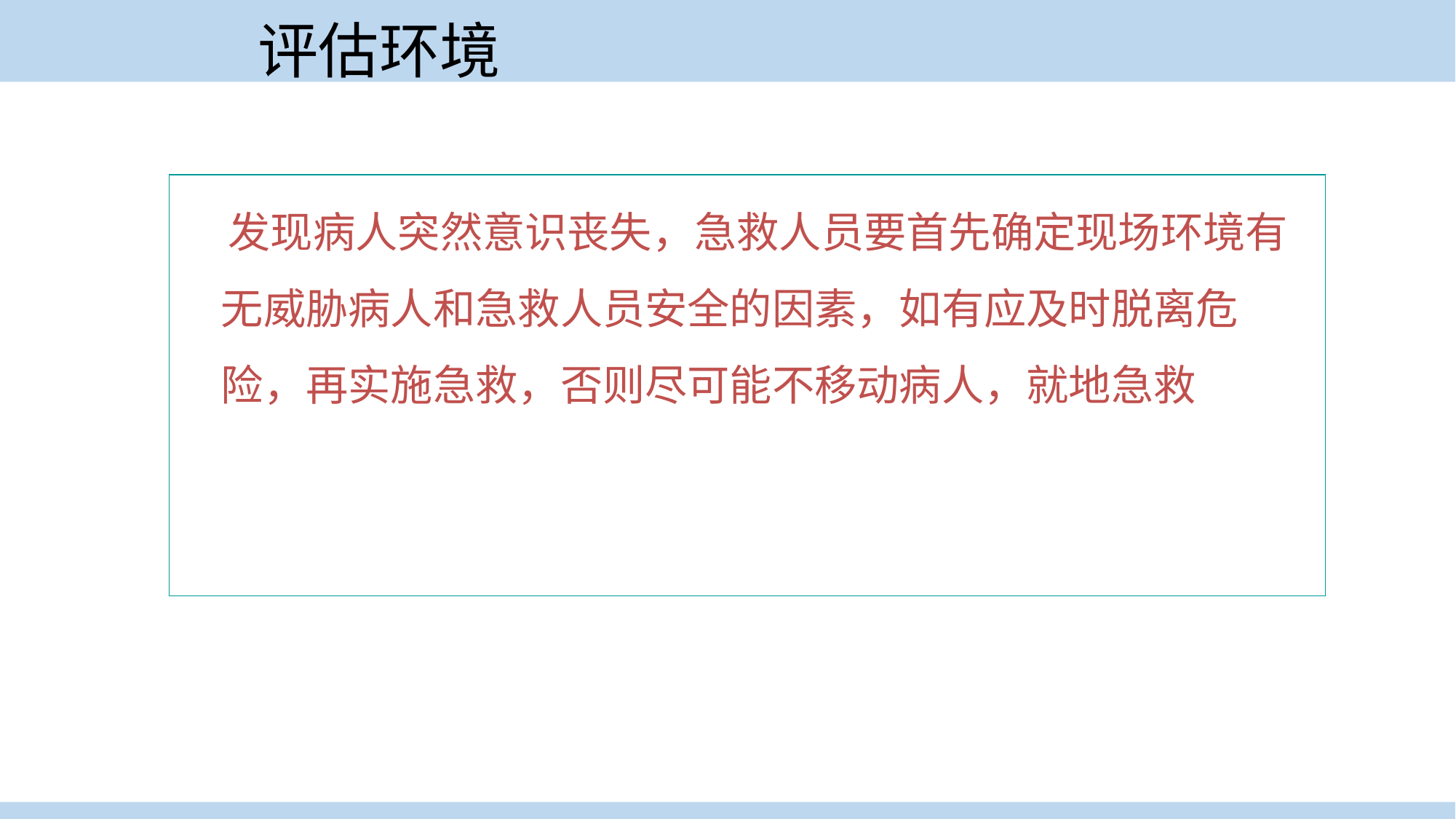

评估环境
    发现病人突然意识丧失，急救人员要首先确定现场环境有无威胁病人和急救人员安全的因素，如有应及时脱离危险，再实施急救，否则尽可能不移动病人，就地急救